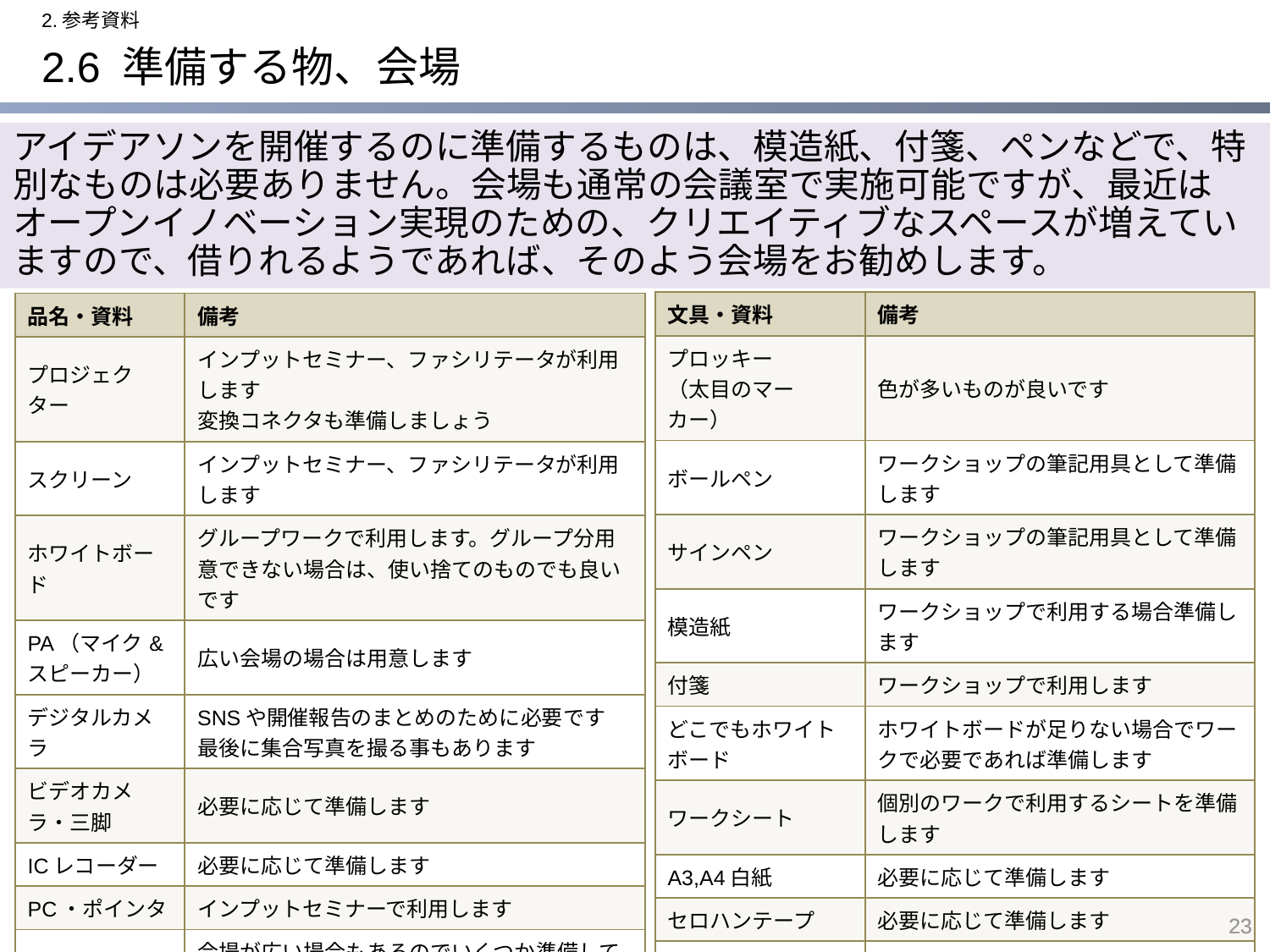

2.参考資料

# 2.6 準備する物、会場
アイデアソンを開催するのに準備するものは、模造紙、付箋、ペンなどで、特別なものは必要ありません。会場も通常の会議室で実施可能ですが、最近はオープンイノベーション実現のための、クリエイティブなスペースが増えていますので、借りれるようであれば、そのよう会場をお勧めします。
| 文具・資料 | 備考 |
| --- | --- |
| プロッキー （太目のマーカー） | 色が多いものが良いです |
| ボールペン | ワークショップの筆記用具として準備します |
| サインペン | ワークショップの筆記用具として準備します |
| 模造紙 | ワークショップで利用する場合準備します |
| 付箋 | ワークショップで利用します |
| どこでもホワイトボード | ホワイトボードが足りない場合でワークで必要であれば準備します |
| ワークシート | 個別のワークで利用するシートを準備します |
| A3,A4白紙 | 必要に応じて準備します |
| セロハンテープ | 必要に応じて準備します |
| はさみ | 必要に応じて準備します |
| のり | 必要に応じて準備します |
| 飲み物 | 講師用、参加者用 |
| お菓子 | 甘いものもあると良いです |
| 品名・資料 | 備考 |
| --- | --- |
| プロジェクター | インプットセミナー、ファシリテータが利用します 変換コネクタも準備しましょう |
| スクリーン | インプットセミナー、ファシリテータが利用します |
| ホワイトボード | グループワークで利用します。グループ分用意できない場合は、使い捨てのものでも良いです |
| PA（マイク&スピーカー） | 広い会場の場合は用意します |
| デジタルカメラ | SNSや開催報告のまとめのために必要です 最後に集合写真を撮る事もあります |
| ビデオカメラ・三脚 | 必要に応じて準備します |
| ICレコーダー | 必要に応じて準備します |
| PC・ポインタ | インプットセミナーで利用します |
| 電源タップ | 会場が広い場合もあるのでいくつか準備しておきます |
| ストップウォッチ | スマホで代用可能です |
| BGM用音楽 | アイデアソンの途中で流す音楽を準備しておきます |
| スピーカー | BGM音楽を鳴らすためにBluetoothスピーカーがあると便利です |
23